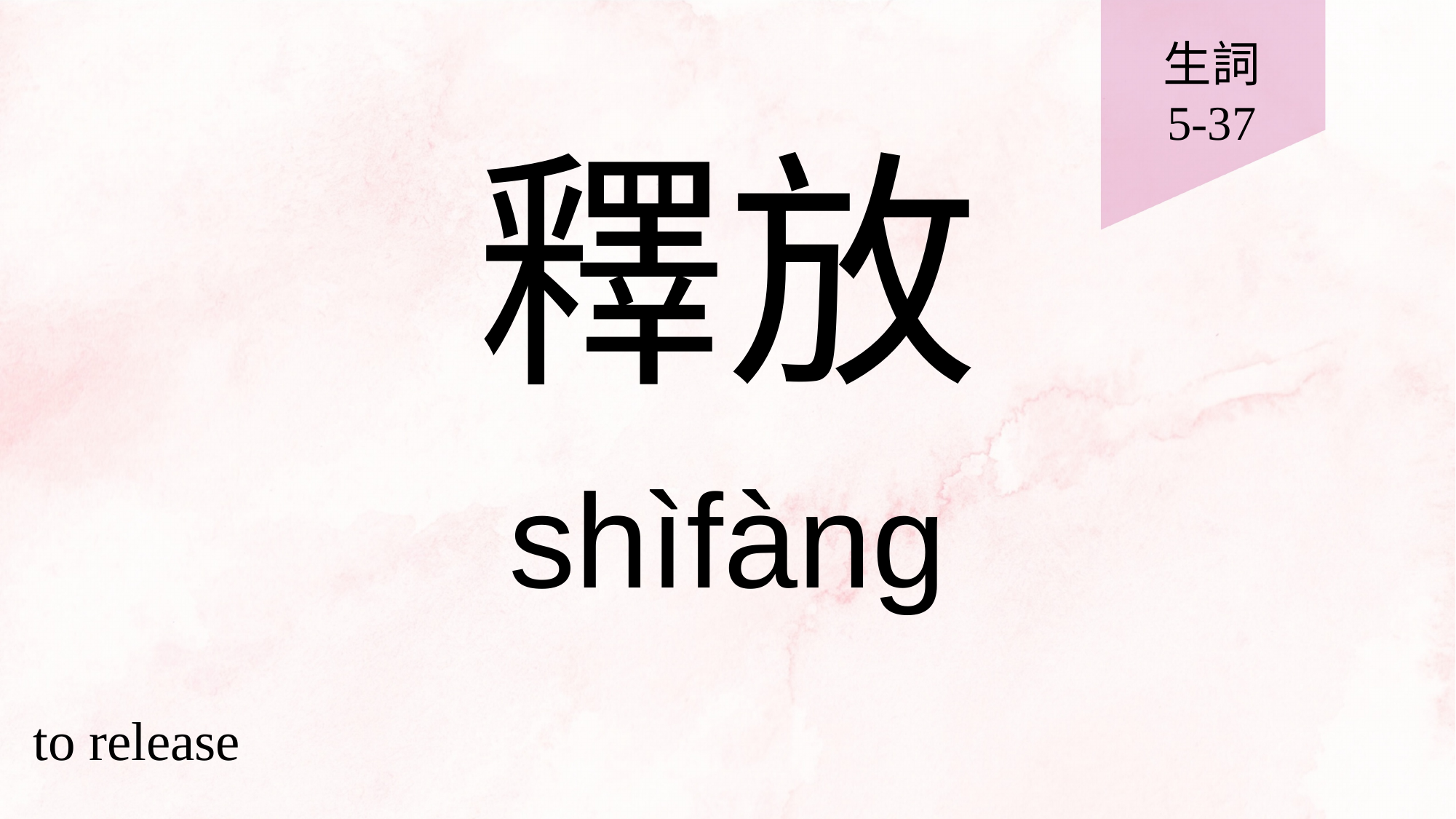

生詞
5-37
# 釋放
shìfàng
to release